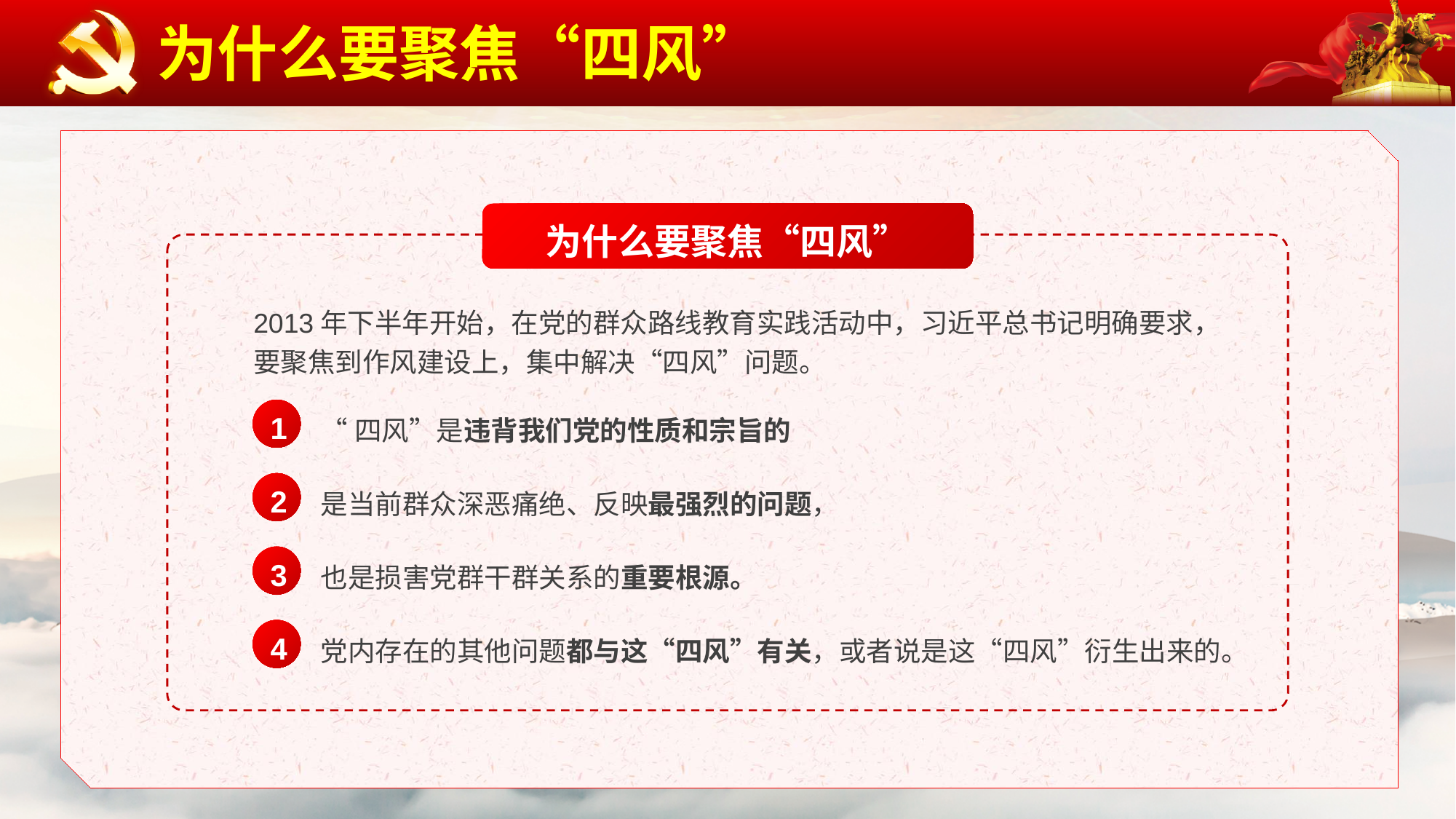

为什么要聚焦“四风”
为什么要聚焦“四风”

2013年下半年开始，在党的群众路线教育实践活动中，习近平总书记明确要求，要聚焦到作风建设上，集中解决“四风”问题。
1
“四风”是违背我们党的性质和宗旨的
2
是当前群众深恶痛绝、反映最强烈的问题，
3
也是损害党群干群关系的重要根源。
4
党内存在的其他问题都与这“四风”有关，或者说是这“四风”衍生出来的。